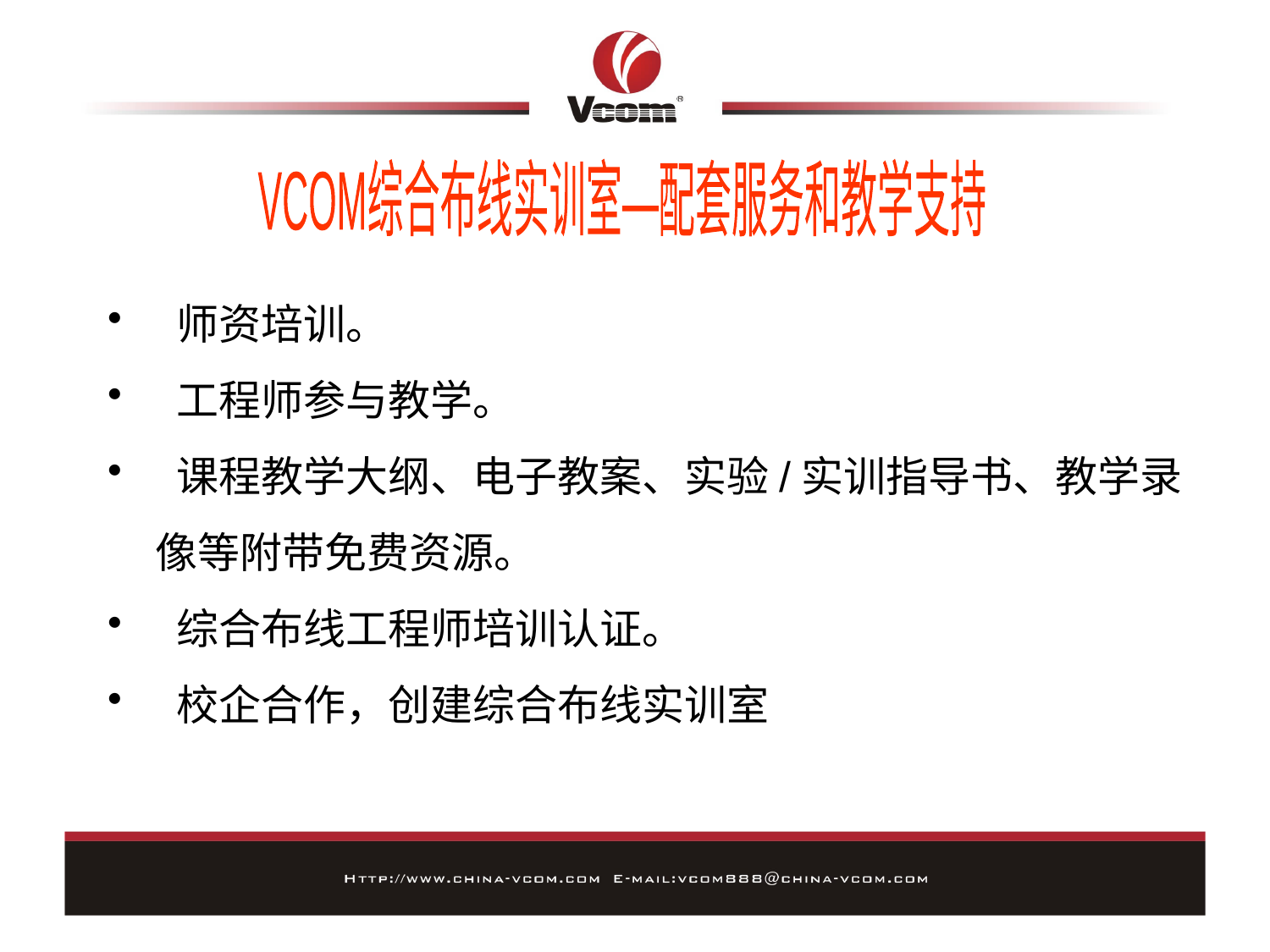

VCOM综合布线实训室—配套服务和教学支持
   师资培训。
   工程师参与教学。
   课程教学大纲、电子教案、实验/实训指导书、教学录
    像等附带免费资源。
   综合布线工程师培训认证。
   校企合作，创建综合布线实训室